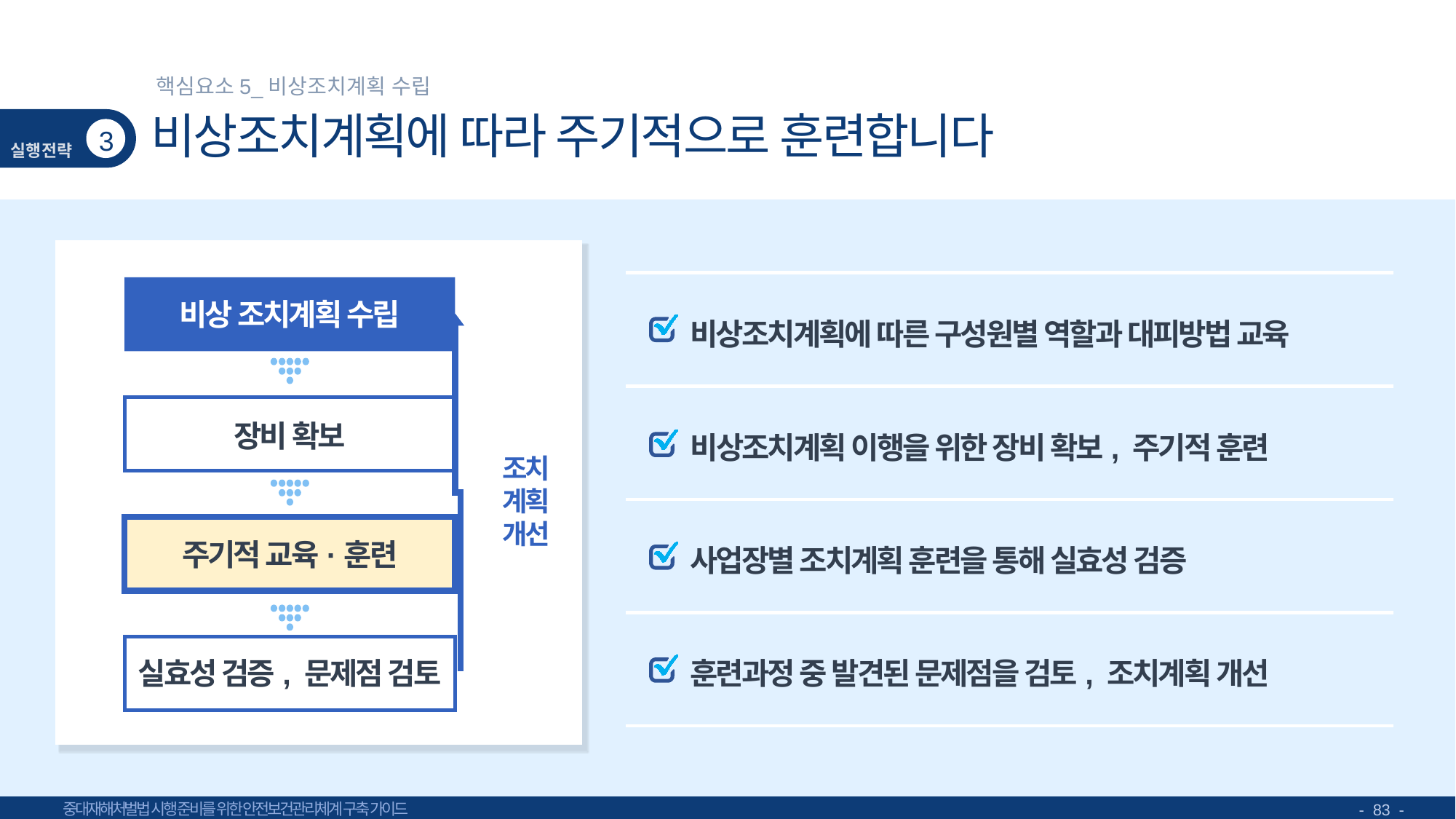

핵심요소5_비상조치계획 수립
# 비상조치계획에 따라 주기적으로 훈련합니다
3

비상 조치계획 수립

장비 확보
조치
계획
개선

주기적 교육·훈련

실효성 검증, 문제점 검토
비상조치계획에 따른 구성원별 역할과 대피방법 교육

비상조치계획 이행을 위한 장비 확보, 주기적 훈련

사업장별 조치계획 훈련을 통해 실효성 검증

훈련과정 중 발견된 문제점을 검토, 조치계획 개선

-  83  -